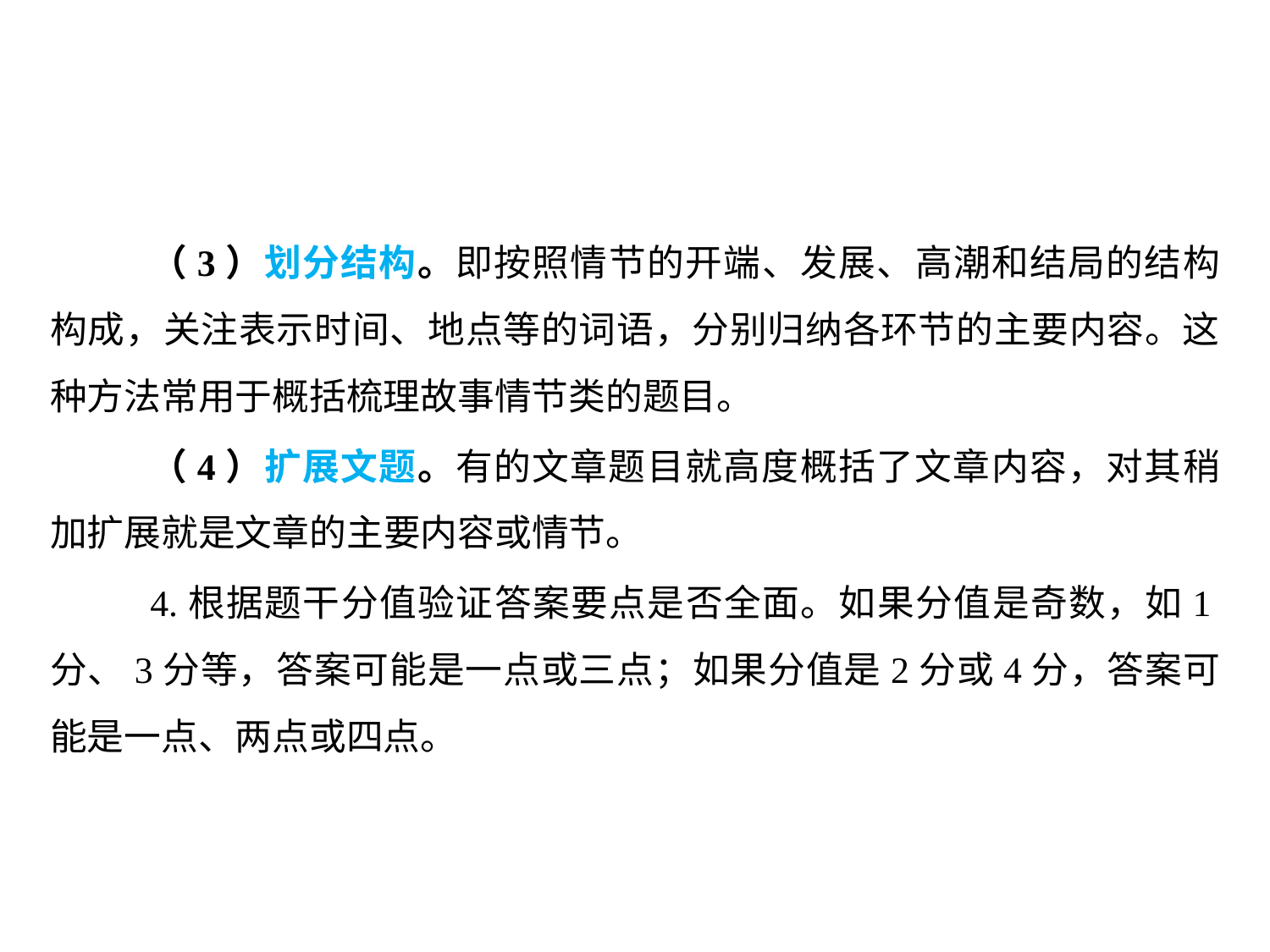

（3）划分结构。即按照情节的开端、发展、高潮和结局的结构构成，关注表示时间、地点等的词语，分别归纳各环节的主要内容。这种方法常用于概括梳理故事情节类的题目。
（4）扩展文题。有的文章题目就高度概括了文章内容，对其稍加扩展就是文章的主要内容或情节。
4.根据题干分值验证答案要点是否全面。如果分值是奇数，如1分、3分等，答案可能是一点或三点；如果分值是2分或4分，答案可能是一点、两点或四点。